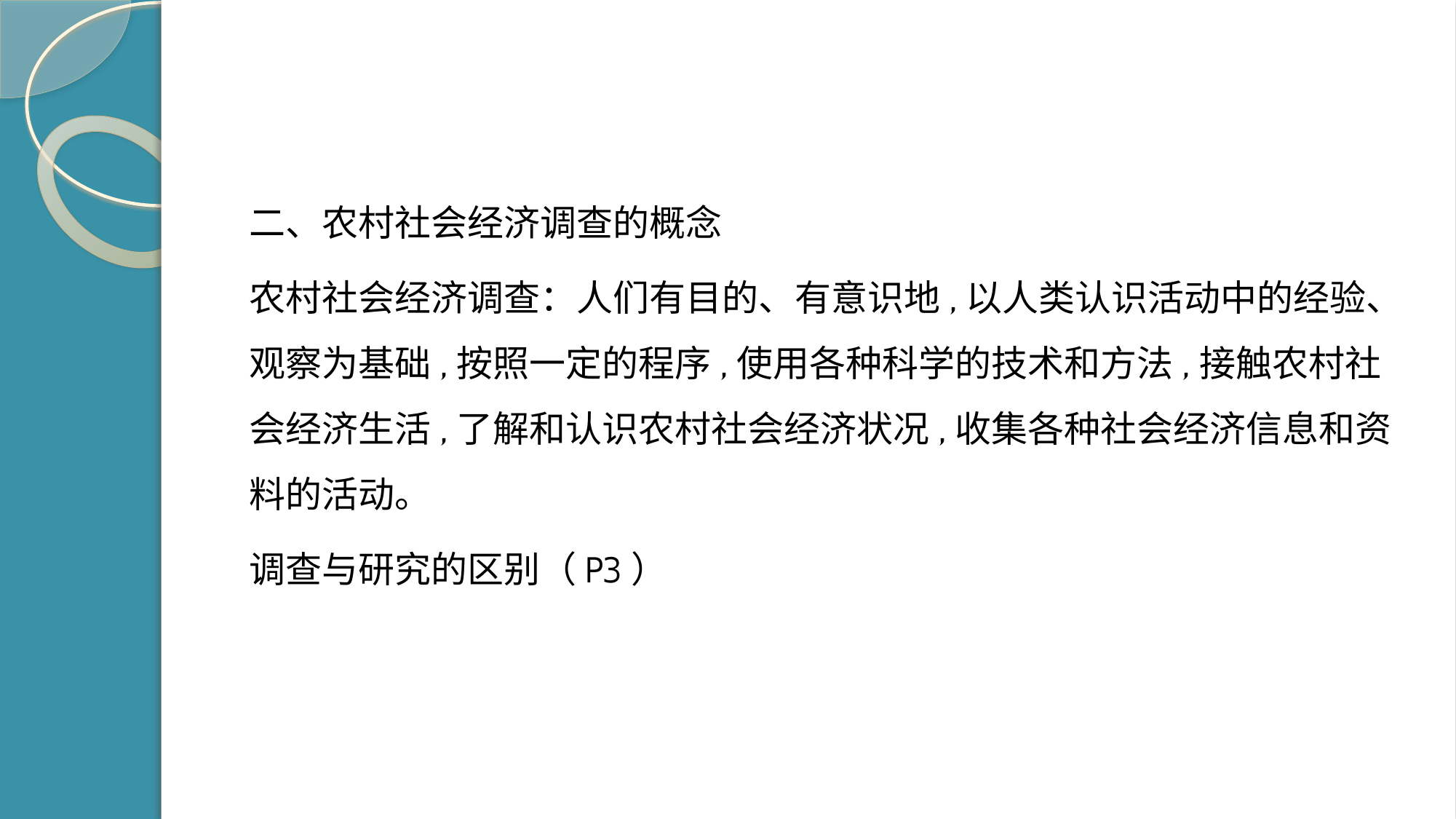

#
二、农村社会经济调查的概念
农村社会经济调查：人们有目的、有意识地,以人类认识活动中的经验、观察为基础,按照一定的程序,使用各种科学的技术和方法,接触农村社会经济生活,了解和认识农村社会经济状况,收集各种社会经济信息和资料的活动。
调查与研究的区别（P3）